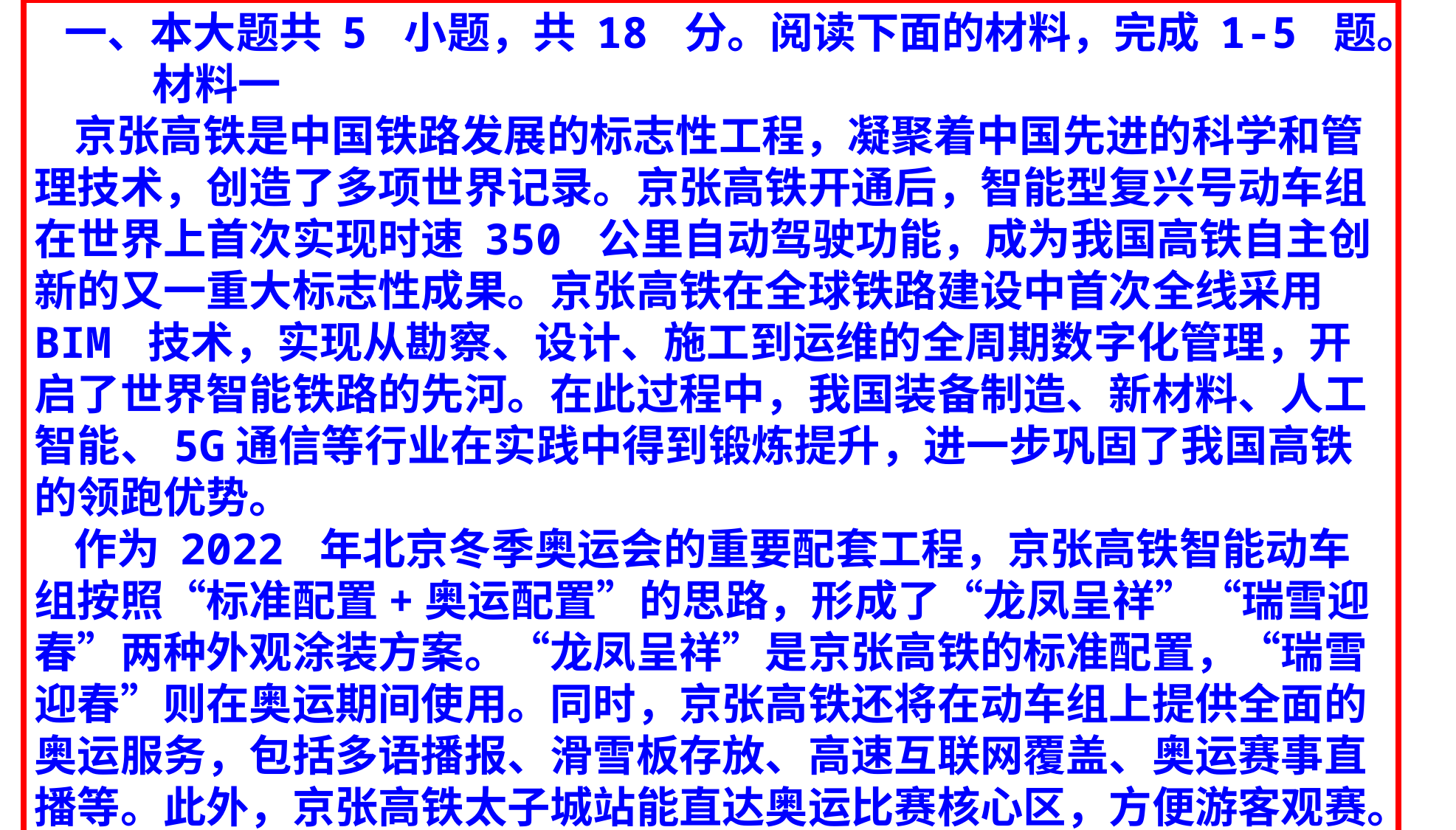

一、本大题共 5 小题，共 18 分。阅读下面的材料，完成 1-5 题。
           材料一
   京张高铁是中国铁路发展的标志性工程，凝聚着中国先进的科学和管理技术，创造了多项世界记录。京张高铁开通后，智能型复兴号动车组在世界上首次实现时速 350 公里自动驾驶功能，成为我国高铁自主创新的又一重大标志性成果。京张高铁在全球铁路建设中首次全线采用 BIM 技术，实现从勘察、设计、施工到运维的全周期数字化管理，开启了世界智能铁路的先河。在此过程中，我国装备制造、新材料、人工智能、5G通信等行业在实践中得到锻炼提升，进一步巩固了我国高铁的领跑优势。
   作为 2022 年北京冬季奥运会的重要配套工程，京张高铁智能动车组按照“标准配置+奥运配置”的思路，形成了“龙凤呈祥”“瑞雪迎春”两种外观涂装方案。“龙凤呈祥”是京张高铁的标准配置，“瑞雪迎春”则在奥运期间使用。同时，京张高铁还将在动车组上提供全面的奥运服务，包括多语播报、滑雪板存放、高速互联网覆盖、奥运赛事直播等。此外，京张高铁太子城站能直达奥运比赛核心区，方便游客观赛。